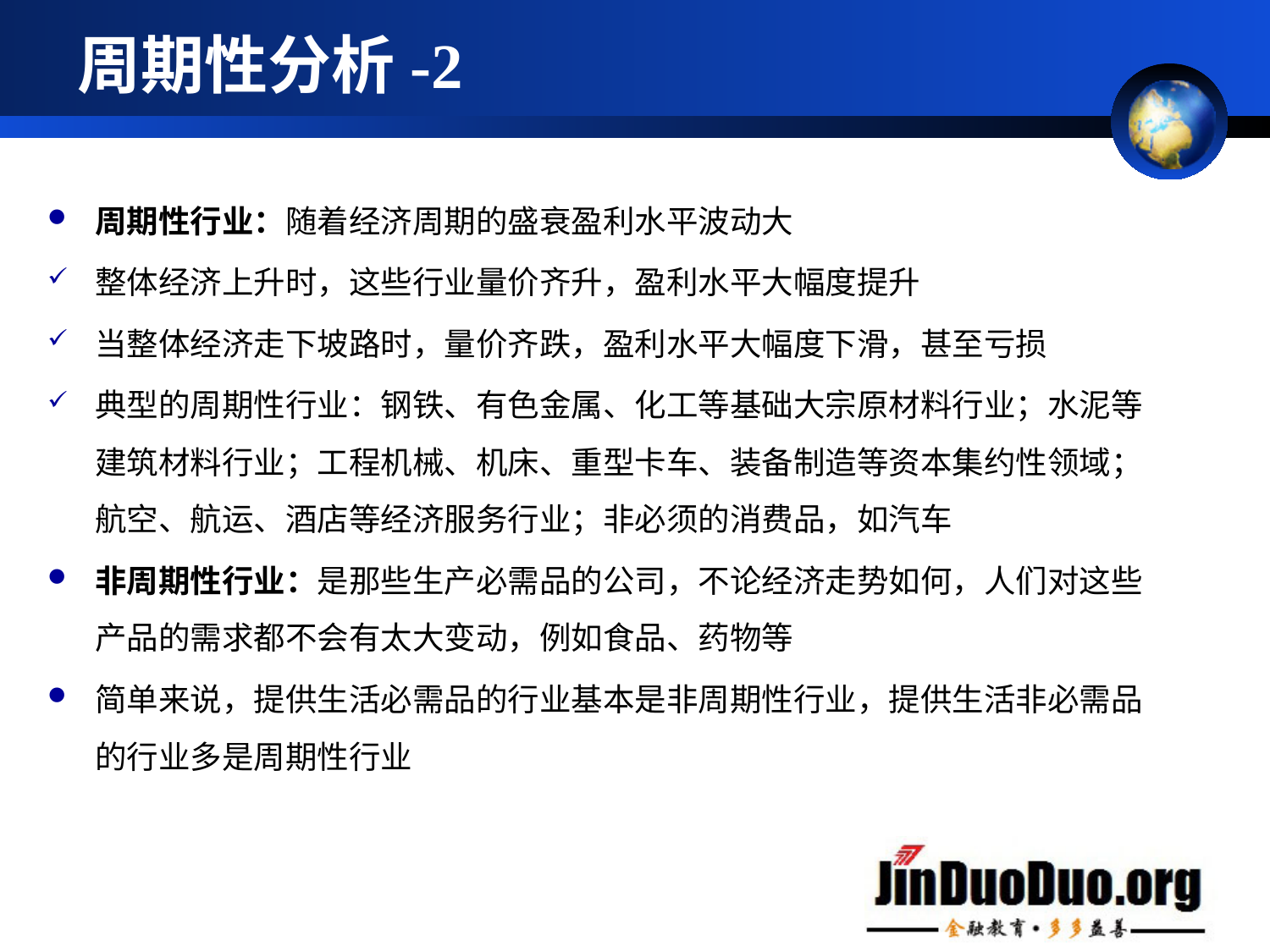

# 周期性分析-2
周期性行业：随着经济周期的盛衰盈利水平波动大
整体经济上升时，这些行业量价齐升，盈利水平大幅度提升
当整体经济走下坡路时，量价齐跌，盈利水平大幅度下滑，甚至亏损
典型的周期性行业：钢铁、有色金属、化工等基础大宗原材料行业；水泥等建筑材料行业；工程机械、机床、重型卡车、装备制造等资本集约性领域；航空、航运、酒店等经济服务行业；非必须的消费品，如汽车
非周期性行业：是那些生产必需品的公司，不论经济走势如何，人们对这些产品的需求都不会有太大变动，例如食品、药物等
简单来说，提供生活必需品的行业基本是非周期性行业，提供生活非必需品的行业多是周期性行业